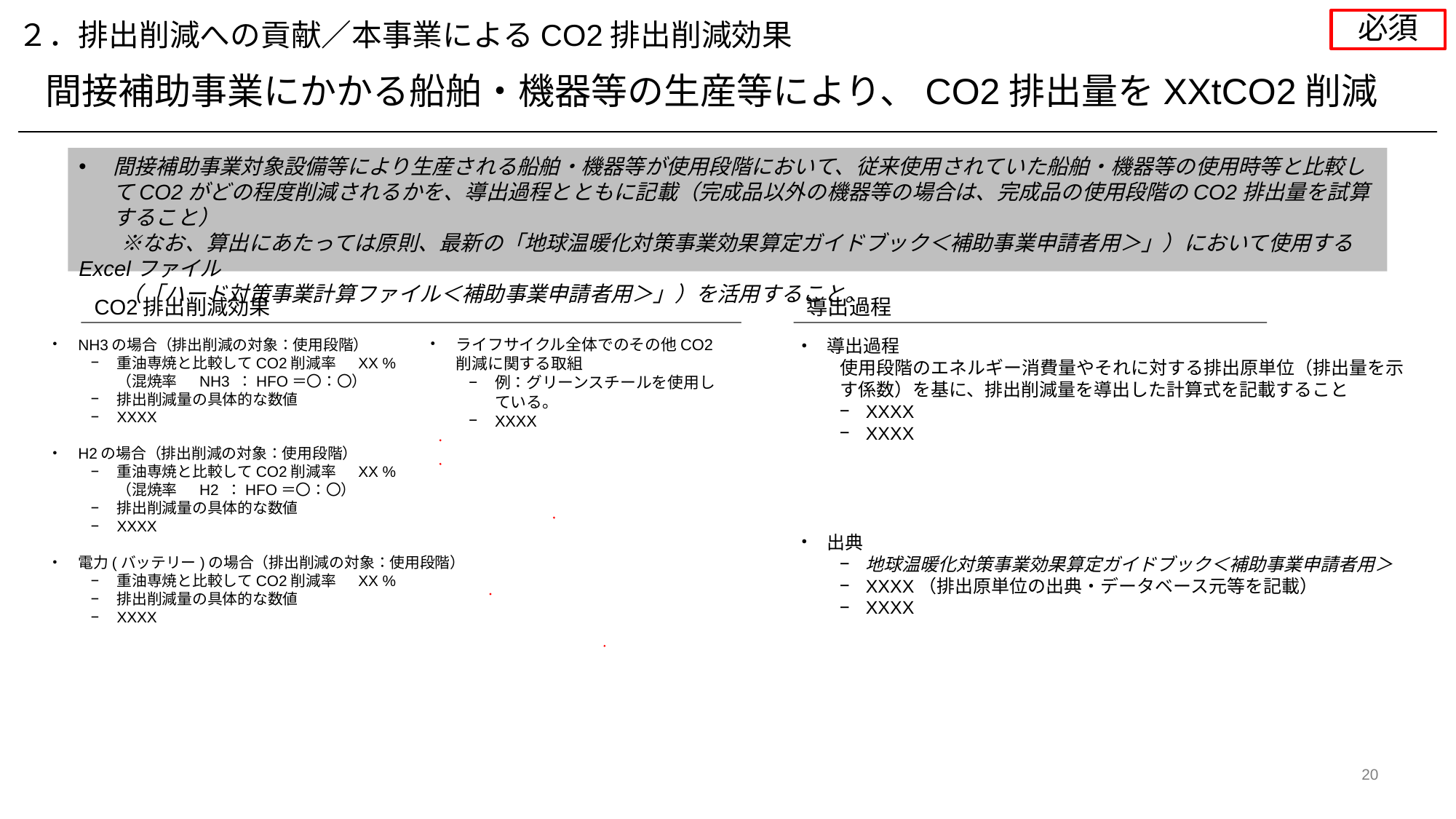

必須
２．排出削減への貢献／本事業によるCO2排出削減効果
間接補助事業にかかる船舶・機器等の生産等により、CO2排出量をXXtCO2削減
間接補助事業対象設備等により生産される船舶・機器等が使用段階において、従来使用されていた船舶・機器等の使用時等と比較してCO2がどの程度削減されるかを、導出過程とともに記載（完成品以外の機器等の場合は、完成品の使用段階のCO2排出量を試算すること）
　　※なお、算出にあたっては原則、最新の「地球温暖化対策事業効果算定ガイドブック＜補助事業申請者用＞」）において使用するExcelファイル
　　（「ハード対策事業計算ファイル＜補助事業申請者用＞」）を活用すること。
CO2排出削減効果
導出過程
ライフサイクル全体でのその他CO2削減に関する取組
例：グリーンスチールを使用している。
XXXX
導出過程
使用段階のエネルギー消費量やそれに対する排出原単位（排出量を示す係数）を基に、排出削減量を導出した計算式を記載すること
XXXX
XXXX

出典
地球温暖化対策事業効果算定ガイドブック＜補助事業申請者用＞
XXXX（排出原単位の出典・データベース元等を記載）
XXXX
NH3の場合（排出削減の対象：使用段階）
重油専焼と比較してCO2削減率　 XX %
（混焼率　 NH3 ：HFO＝〇：〇）
排出削減量の具体的な数値
XXXX

H2の場合（排出削減の対象：使用段階）
重油専焼と比較してCO2削減率　 XX %
（混焼率　 H2 ：HFO＝〇：〇）
排出削減量の具体的な数値
XXXX

電力(バッテリー)の場合（排出削減の対象：使用段階）
重油専焼と比較してCO2削減率　 XX %
排出削減量の具体的な数値
XXXX